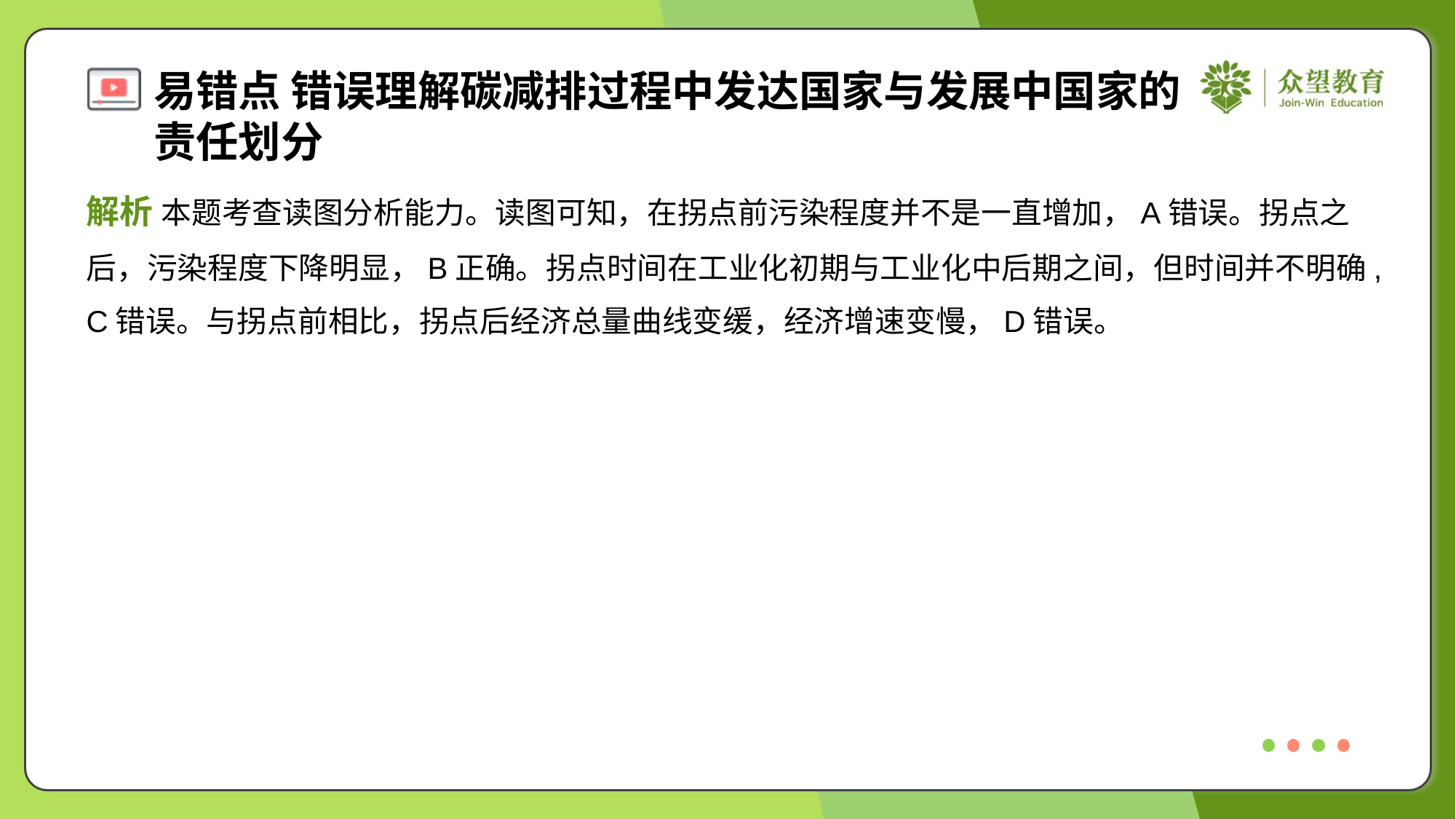

解析 本题考查读图分析能力。读图可知，在拐点前污染程度并不是一直增加，A错误。拐点之
后，污染程度下降明显，B正确。拐点时间在工业化初期与工业化中后期之间，但时间并不明确,
C错误。与拐点前相比，拐点后经济总量曲线变缓，经济增速变慢，D错误。